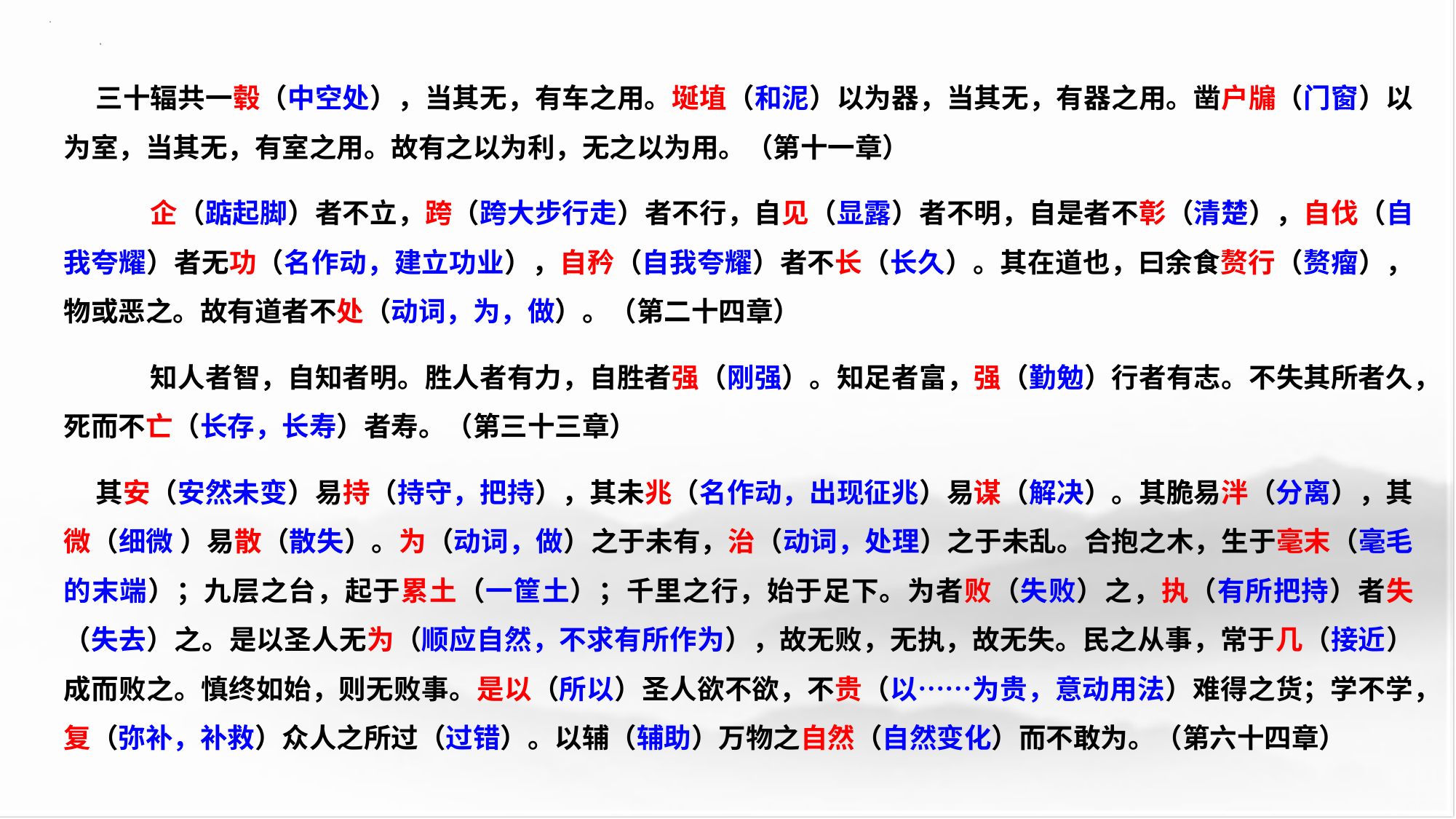

三十辐共一毂（中空处），当其无，有车之用。埏埴（和泥）以为器，当其无，有器之用。凿户牖（门窗）以为室，当其无，有室之用。故有之以为利，无之以为用。（第十一章）
　　企（踮起脚）者不立，跨（跨大步行走）者不行，自见（显露）者不明，自是者不彰（清楚），自伐（自我夸耀）者无功（名作动，建立功业），自矜（自我夸耀）者不长（长久）。其在道也，曰余食赘行（赘瘤），物或恶之。故有道者不处（动词，为，做）。（第二十四章）
　　知人者智，自知者明。胜人者有力，自胜者强（刚强）。知足者富，强（勤勉）行者有志。不失其所者久，死而不亡（长存，长寿）者寿。（第三十三章）
其安（安然未变）易持（持守，把持），其未兆（名作动，出现征兆）易谋（解决）。其脆易泮（分离），其微（细微 ）易散（散失）。为（动词，做）之于未有，治（动词，处理）之于未乱。合抱之木，生于毫末（毫毛的末端）；九层之台，起于累土（一筐土）；千里之行，始于足下。为者败（失败）之，执（有所把持）者失（失去）之。是以圣人无为（顺应自然，不求有所作为），故无败，无执，故无失。民之从事，常于几（接近）成而败之。慎终如始，则无败事。是以（所以）圣人欲不欲，不贵（以……为贵，意动用法）难得之货；学不学，复（弥补，补救）众人之所过（过错）。以辅（辅助）万物之自然（自然变化）而不敢为。（第六十四章）